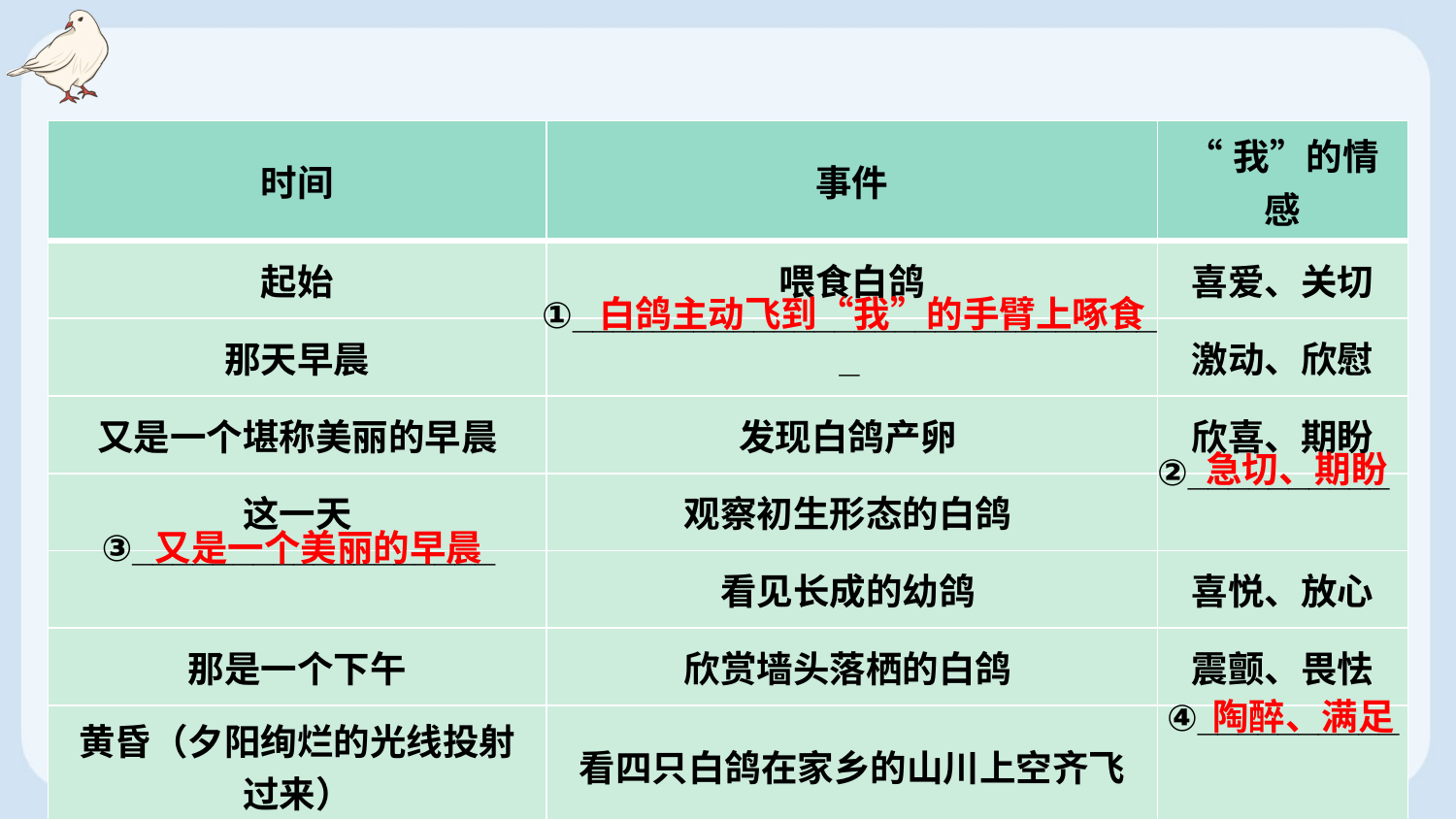

| 时间 | 事件 | “我”的情感 |
| --- | --- | --- |
| 起始 | 喂食白鸽 | 喜爱、关切 |
| 那天早晨 |  | 激动、欣慰 |
| 又是一个堪称美丽的早晨 | 发现白鸽产卵 | 欣喜、期盼 |
| 这一天 | 观察初生形态的白鸽 |  |
|  | 看见长成的幼鸽 | 喜悦、放心 |
| 那是一个下午 | 欣赏墙头落栖的白鸽 | 震颤、畏怯 |
| 黄昏（夕阳绚烂的光线投射过来） | 看四只白鸽在家乡的山川上空齐飞 |  |
白鸽主动飞到“我”的手臂上啄食
①______________________________
急切、期盼
②__________
又是一个美丽的早晨
③__________________
陶醉、满足
④__________